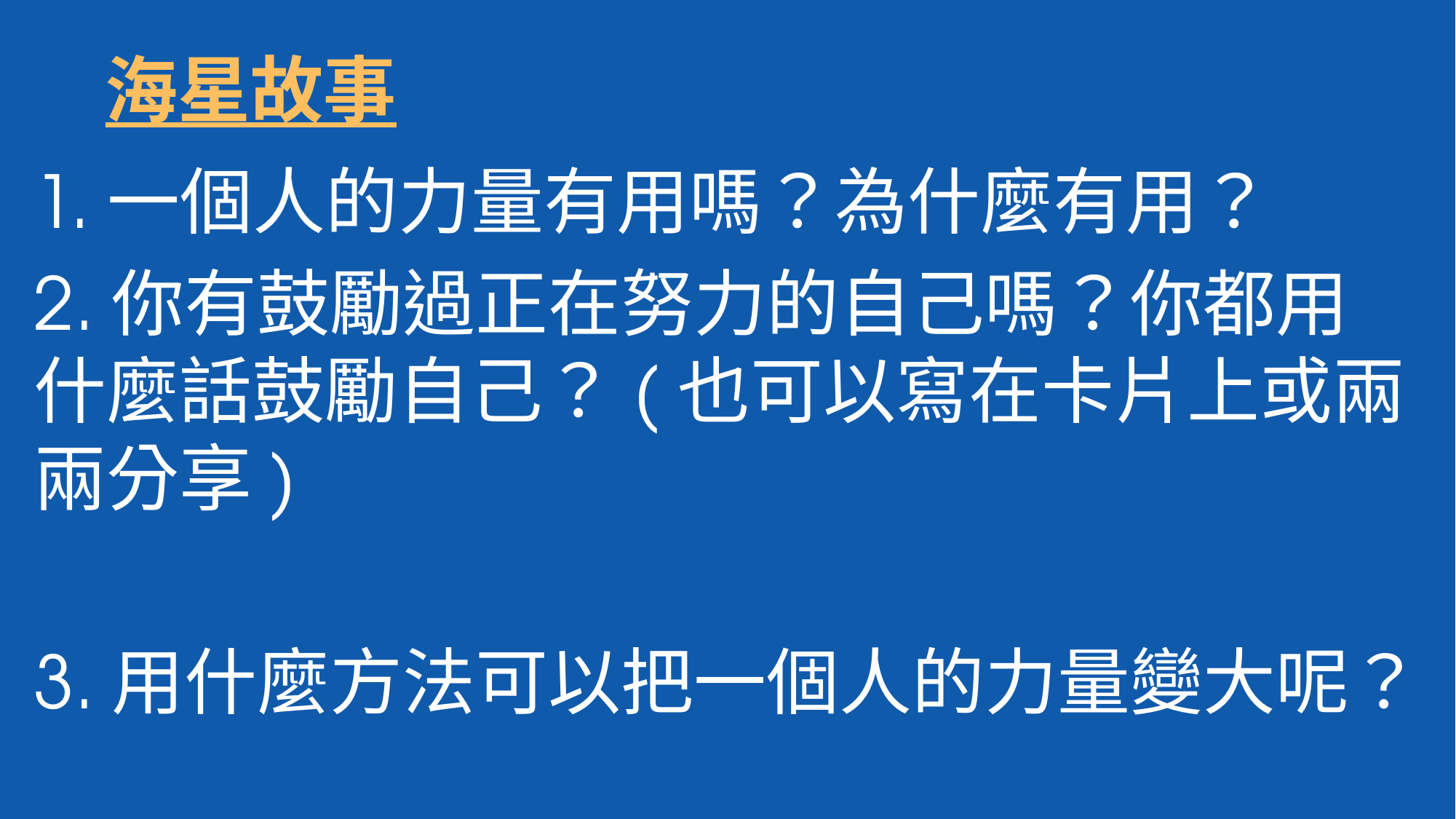

海星故事
1.一個人的力量有用嗎？為什麼有用？
2.你有鼓勵過正在努力的自己嗎？你都用什麼話鼓勵自己？(也可以寫在卡片上或兩兩分享)

3.用什麼方法可以把一個人的力量變大呢？